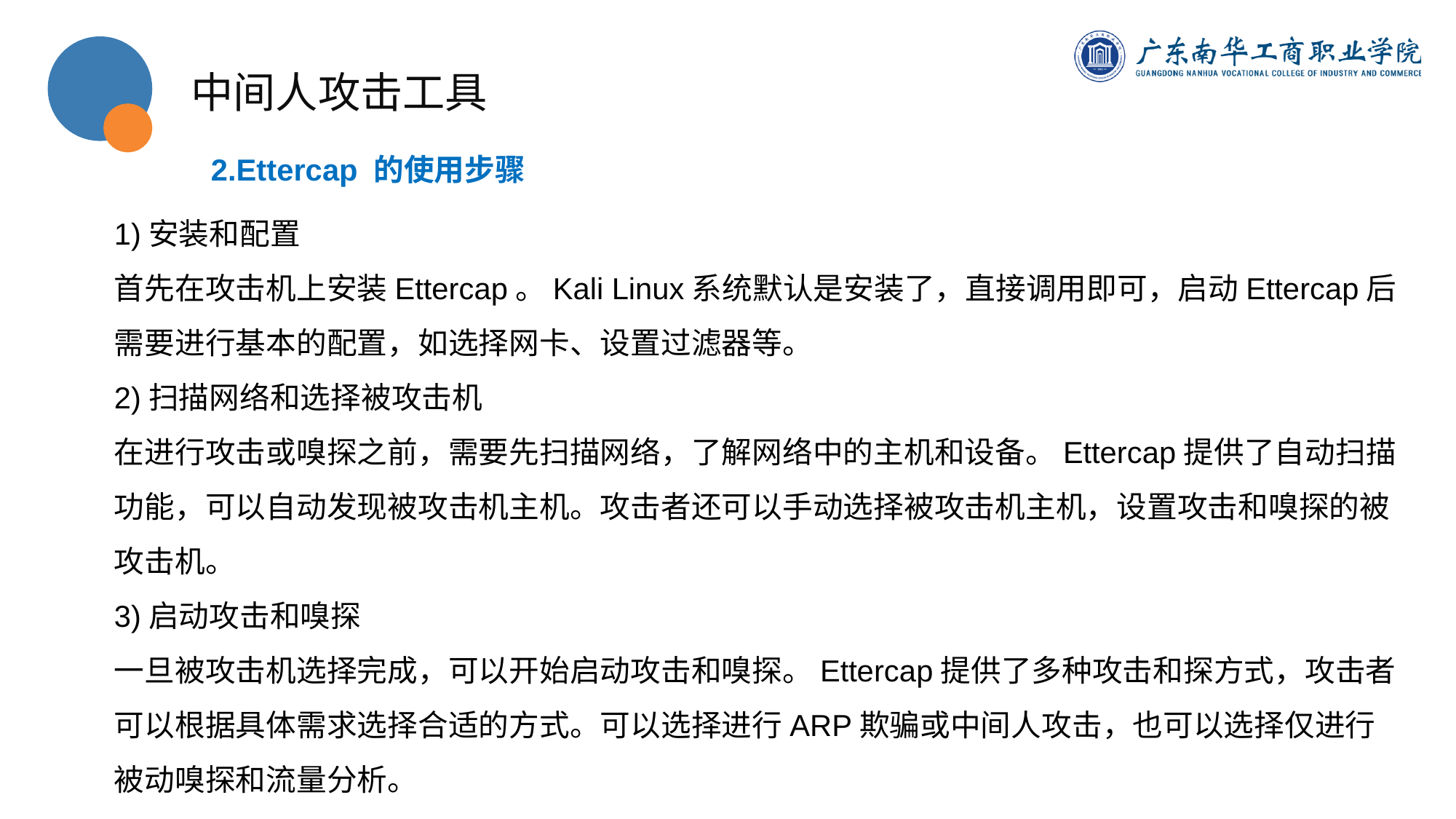

中间人攻击工具

2.Ettercap 的使用步骤

1)安装和配置
首先在攻击机上安装Ettercap。Kali Linux系统默认是安装了，直接调用即可，启动Ettercap后需要进行基本的配置，如选择网卡、设置过滤器等。
2)扫描网络和选择被攻击机
在进行攻击或嗅探之前，需要先扫描网络，了解网络中的主机和设备。Ettercap提供了自动扫描功能，可以自动发现被攻击机主机。攻击者还可以手动选择被攻击机主机，设置攻击和嗅探的被攻击机。
3)启动攻击和嗅探
一旦被攻击机选择完成，可以开始启动攻击和嗅探。Ettercap提供了多种攻击和探方式，攻击者可以根据具体需求选择合适的方式。可以选择进行ARP欺骗或中间人攻击，也可以选择仅进行被动嗅探和流量分析。